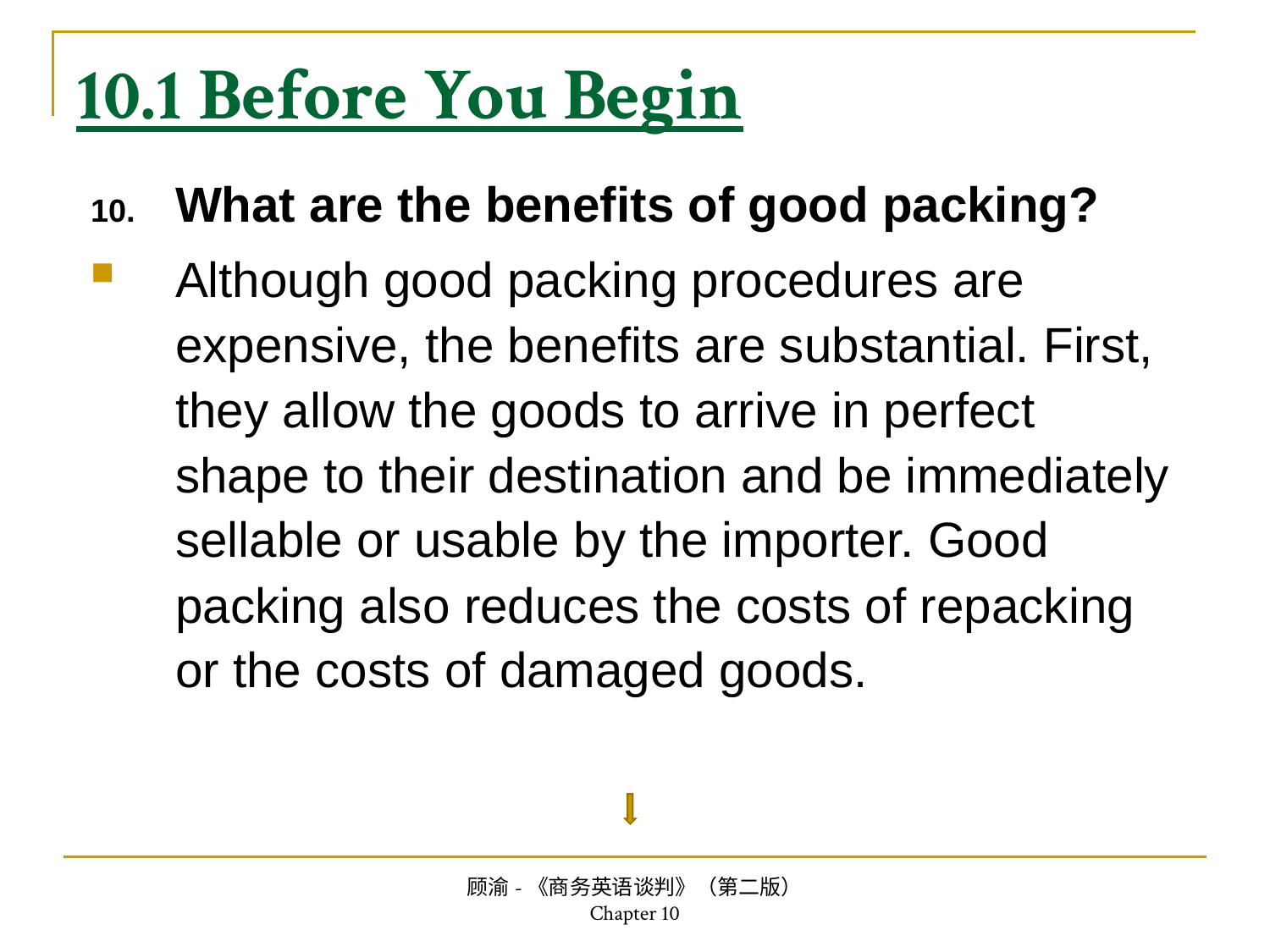

# 10.1 Before You Begin
What are the benefits of good packing?
Although good packing procedures are expensive, the benefits are substantial. First, they allow the goods to arrive in perfect shape to their destination and be immediately sellable or usable by the importer. Good packing also reduces the costs of repacking or the costs of damaged goods.

16
顾渝-《商务英语谈判》（第二版） Chapter 10